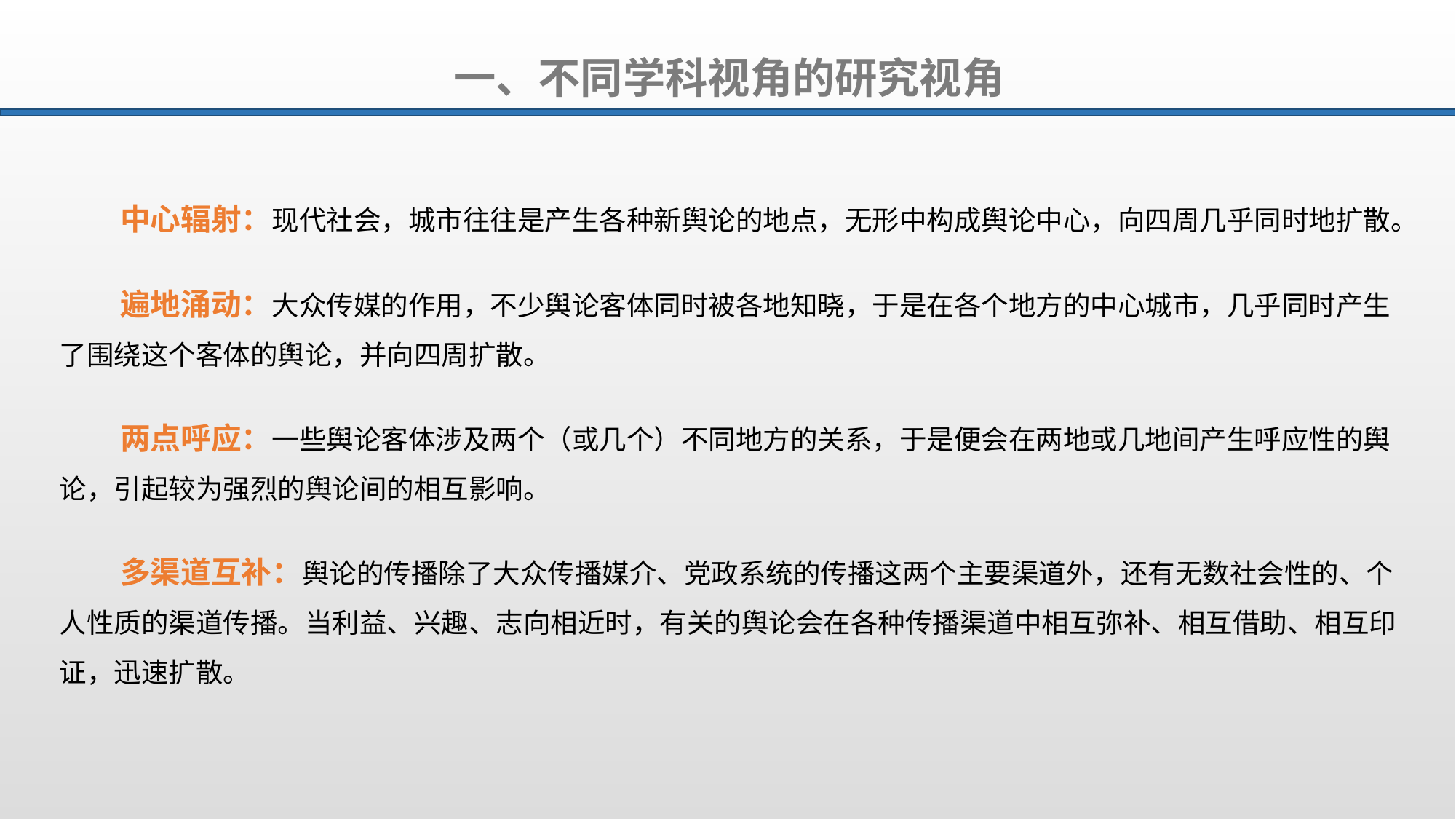

一、不同学科视角的研究视角

中心辐射：现代社会，城市往往是产生各种新舆论的地点，无形中构成舆论中心，向四周几乎同时地扩散。
遍地涌动：大众传媒的作用，不少舆论客体同时被各地知晓，于是在各个地方的中心城市，几乎同时产生了围绕这个客体的舆论，并向四周扩散。
两点呼应：一些舆论客体涉及两个（或几个）不同地方的关系，于是便会在两地或几地间产生呼应性的舆论，引起较为强烈的舆论间的相互影响。
多渠道互补：舆论的传播除了大众传播媒介、党政系统的传播这两个主要渠道外，还有无数社会性的、个人性质的渠道传播。当利益、兴趣、志向相近时，有关的舆论会在各种传播渠道中相互弥补、相互借助、相互印证，迅速扩散。